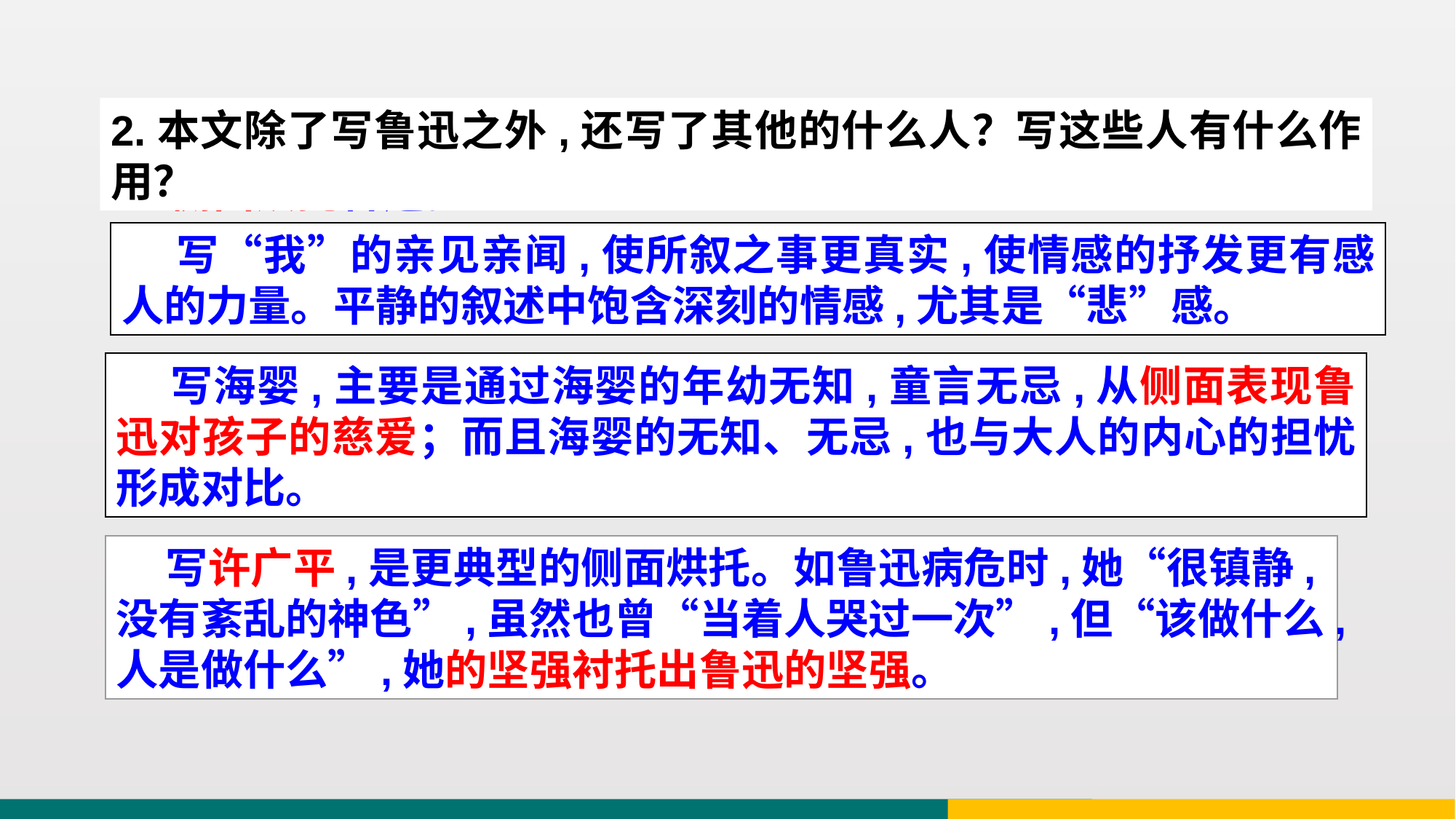

2.本文除了写鲁迅之外,还写了其他的什么人？写这些人有什么作用？
    侧面烘托鲁迅。
    写“我”的亲见亲闻,使所叙之事更真实,使情感的抒发更有感人的力量。平静的叙述中饱含深刻的情感,尤其是“悲”感。
    写海婴,主要是通过海婴的年幼无知,童言无忌,从侧面表现鲁迅对孩子的慈爱；而且海婴的无知、无忌,也与大人的内心的担忧形成对比。
    写许广平,是更典型的侧面烘托。如鲁迅病危时,她“很镇静,没有紊乱的神色”,虽然也曾“当着人哭过一次”,但“该做什么,人是做什么”,她的坚强衬托出鲁迅的坚强。